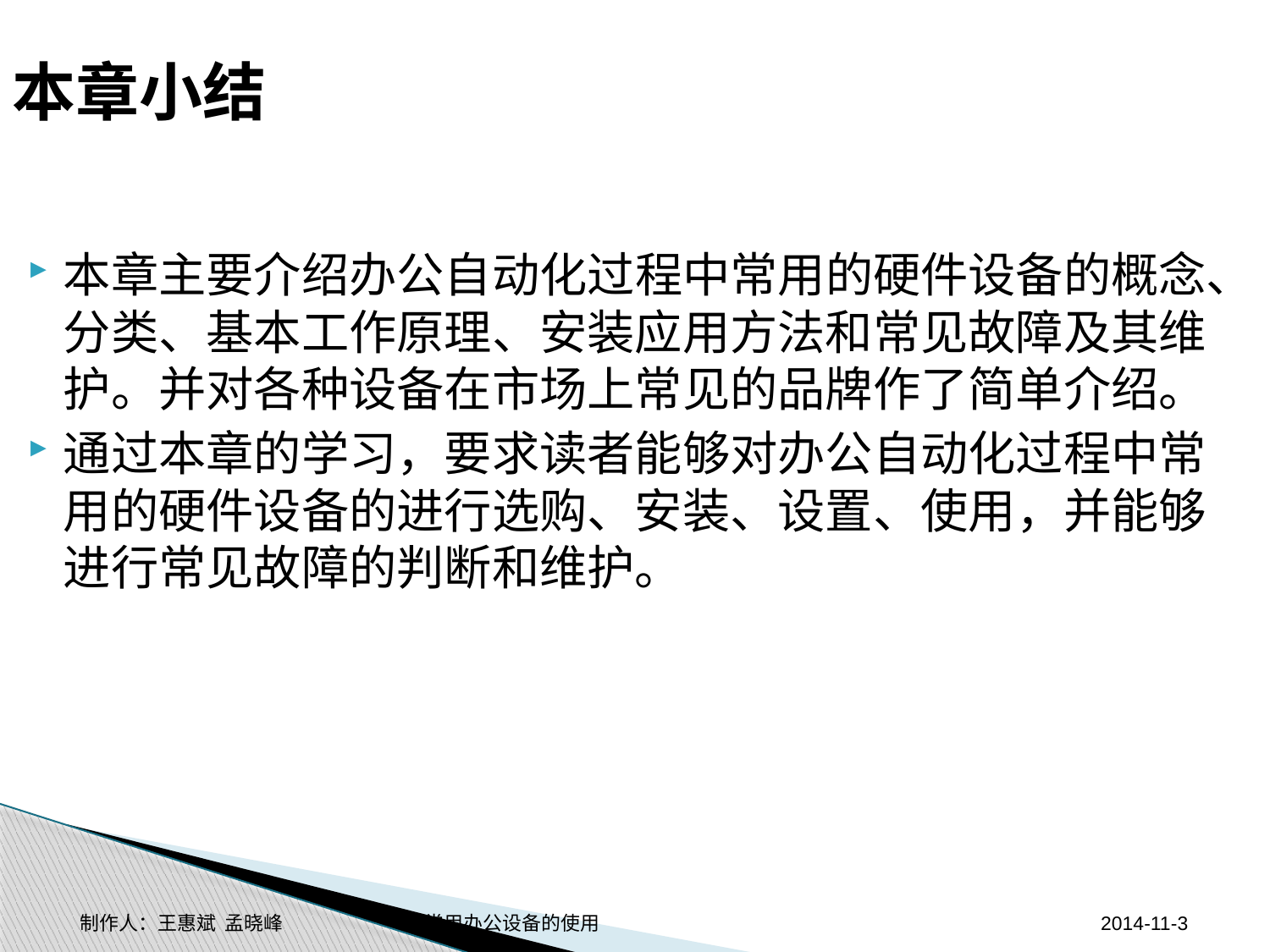

本章小结
本章主要介绍办公自动化过程中常用的硬件设备的概念、分类、基本工作原理、安装应用方法和常见故障及其维护。并对各种设备在市场上常见的品牌作了简单介绍。
通过本章的学习，要求读者能够对办公自动化过程中常用的硬件设备的进行选购、安装、设置、使用，并能够进行常见故障的判断和维护。

制作人：王惠斌  孟晓峰                                常用办公设备的使用
2014-11-3